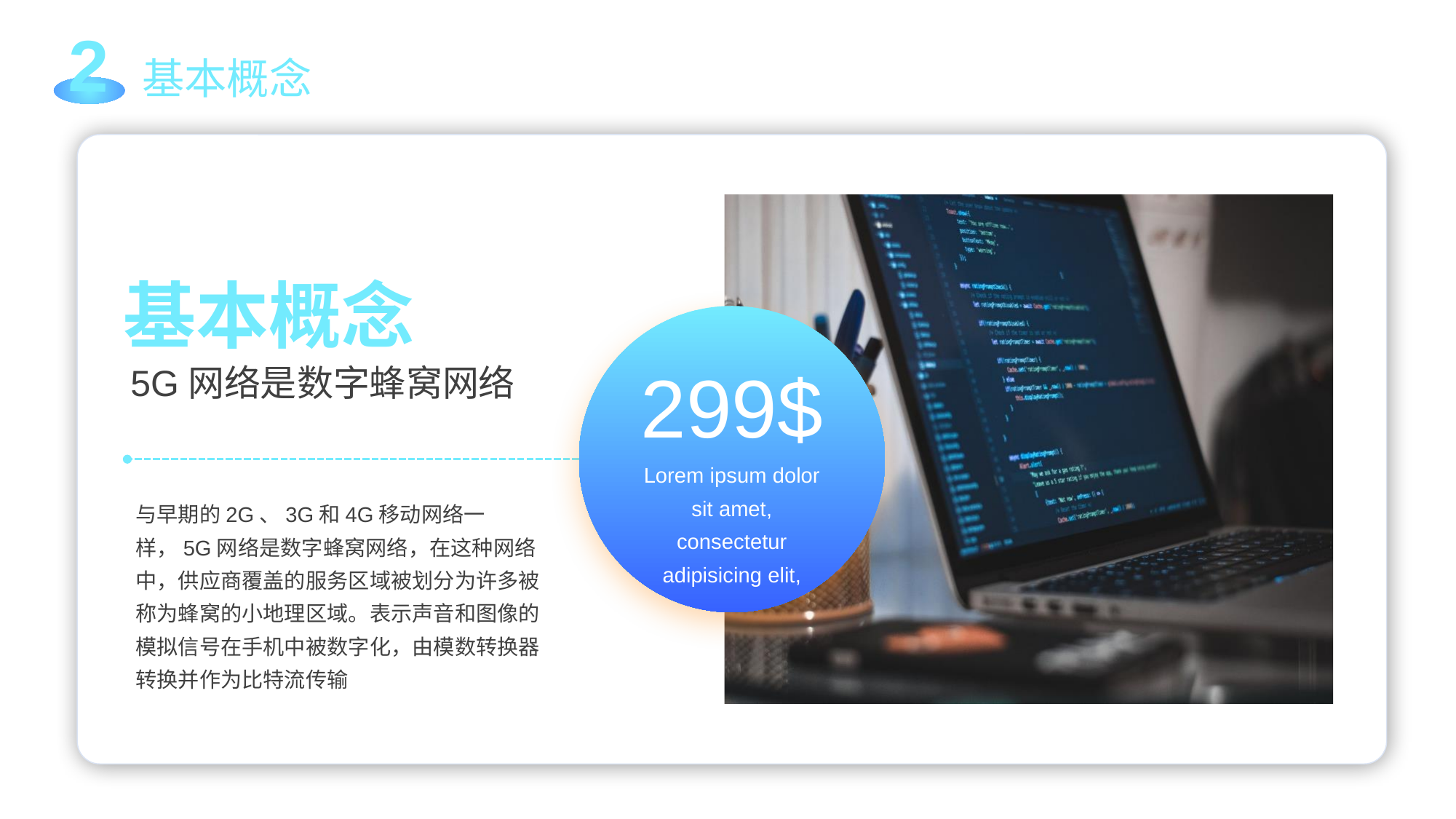

2

基本概念

基本概念
299$
Lorem ipsum dolor sit amet, consectetur adipisicing elit,
5G网络是数字蜂窝网络
与早期的2G、3G和4G移动网络一样，5G网络是数字蜂窝网络，在这种网络中，供应商覆盖的服务区域被划分为许多被称为蜂窝的小地理区域。表示声音和图像的模拟信号在手机中被数字化，由模数转换器转换并作为比特流传输